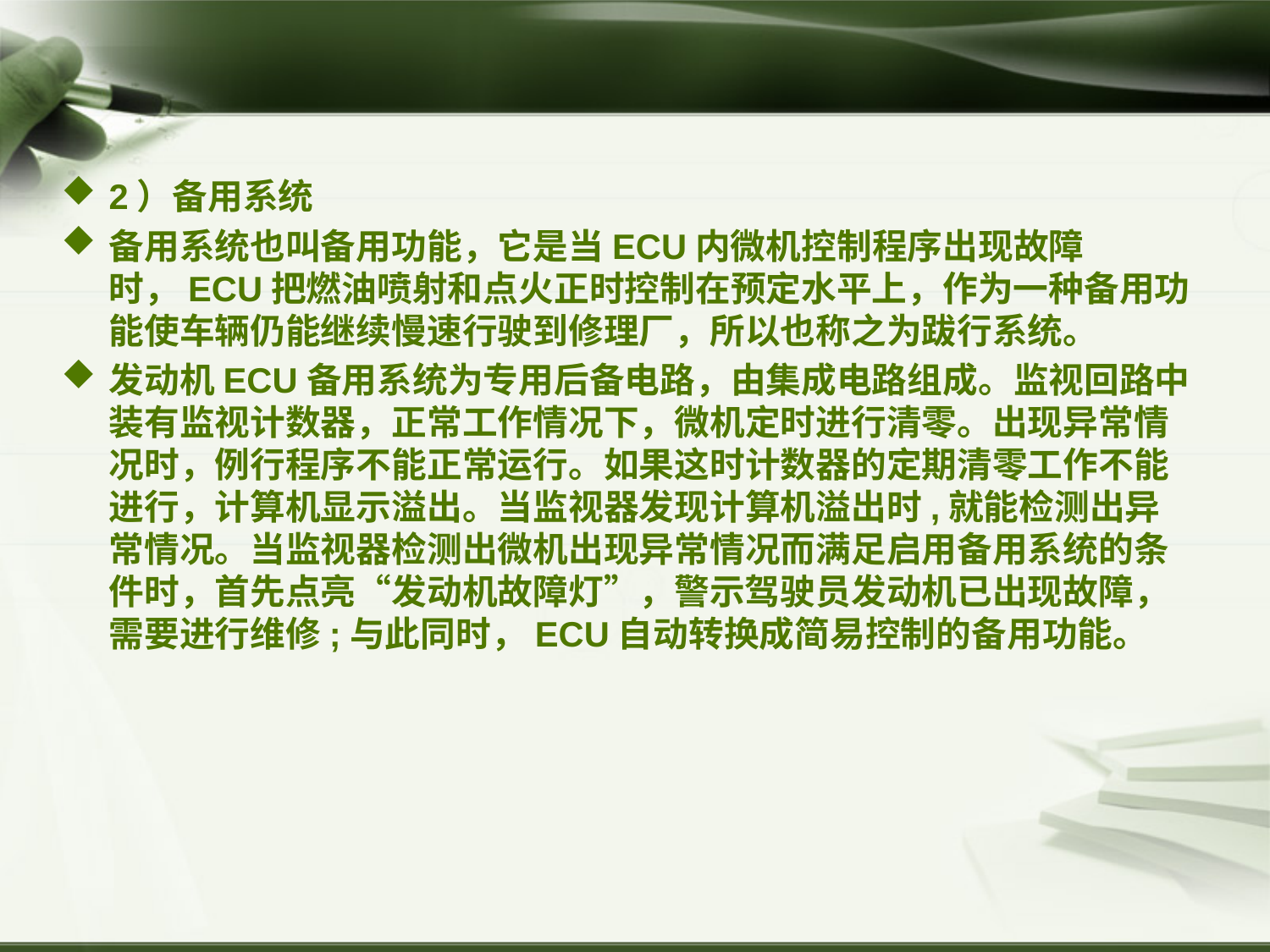

#
2）备用系统
备用系统也叫备用功能，它是当ECU内微机控制程序出现故障时，ECU把燃油喷射和点火正时控制在预定水平上，作为一种备用功能使车辆仍能继续慢速行驶到修理厂，所以也称之为跋行系统。
发动机ECU备用系统为专用后备电路，由集成电路组成。监视回路中装有监视计数器，正常工作情况下，微机定时进行清零。出现异常情况时，例行程序不能正常运行。如果这时计数器的定期清零工作不能进行，计算机显示溢出。当监视器发现计算机溢出时,就能检测出异常情况。当监视器检测出微机出现异常情况而满足启用备用系统的条件时，首先点亮“发动机故障灯”，警示驾驶员发动机已出现故障，需要进行维修;与此同时，ECU自动转换成简易控制的备用功能。